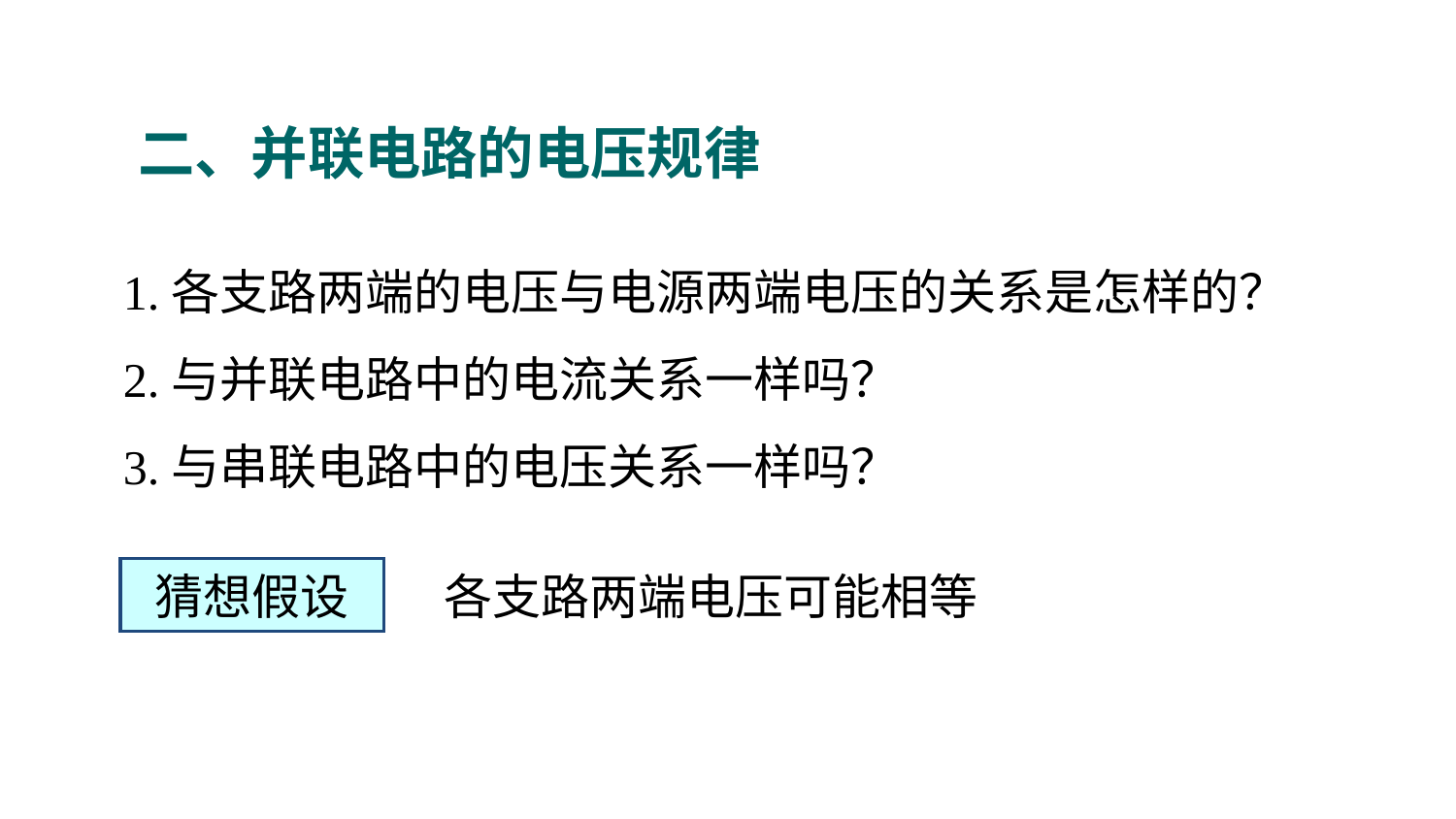

二、并联电路的电压规律
1.各支路两端的电压与电源两端电压的关系是怎样的？
2.与并联电路中的电流关系一样吗？
3.与串联电路中的电压关系一样吗？
猜想假设
各支路两端电压可能相等